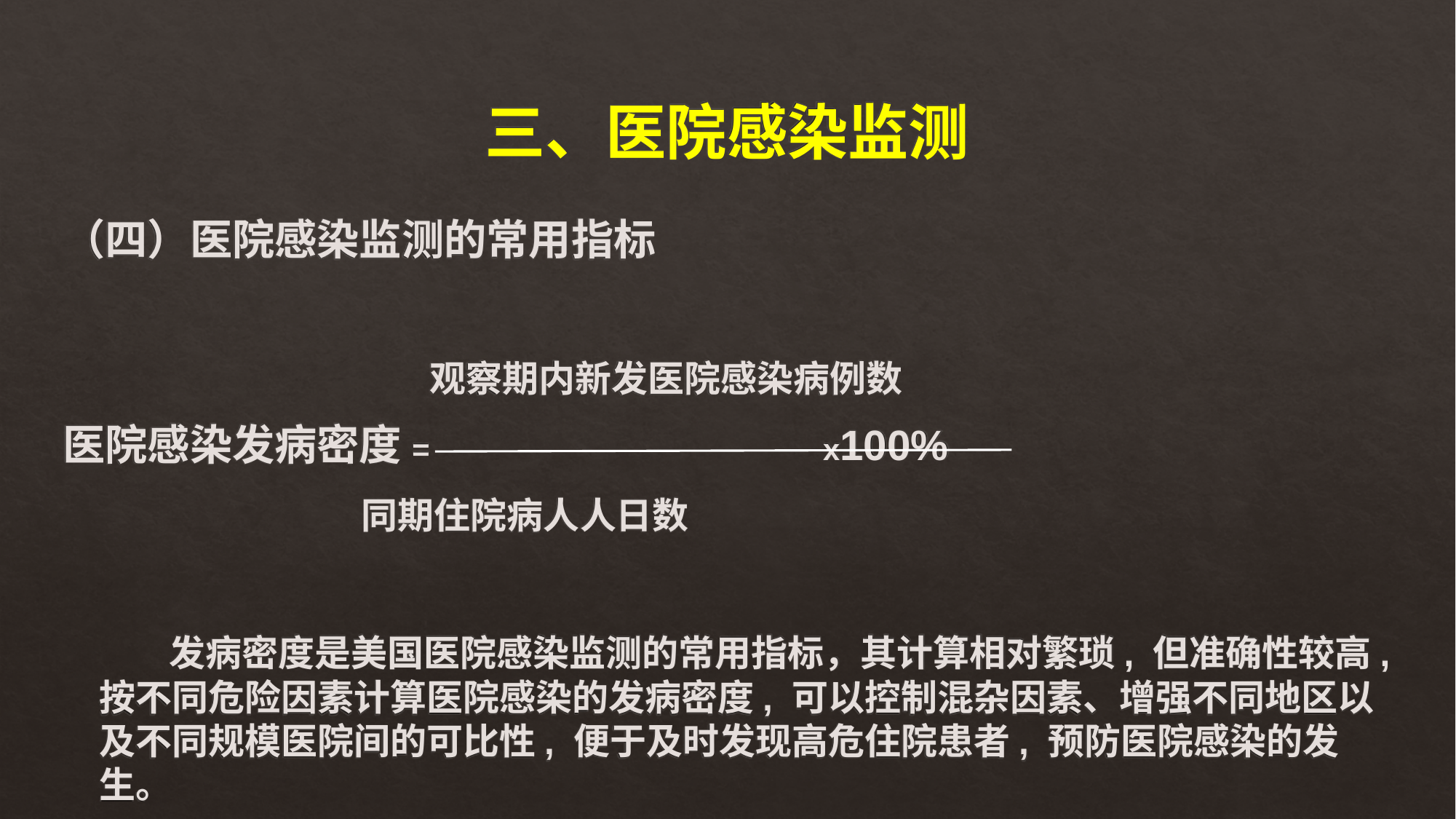

# 三、医院感染监测
（四）医院感染监测的常用指标

                                     观察期内新发医院感染病例数
医院感染发病密度=                                               x100%
                                       同期住院病人人日数

          发病密度是美国医院感染监测的常用指标，其计算相对繁琐, 但准确性较高,按不同危险因素计算医院感染的发病密度, 可以控制混杂因素、增强不同地区以及不同规模医院间的可比性, 便于及时发现高危住院患者, 预防医院感染的发生。